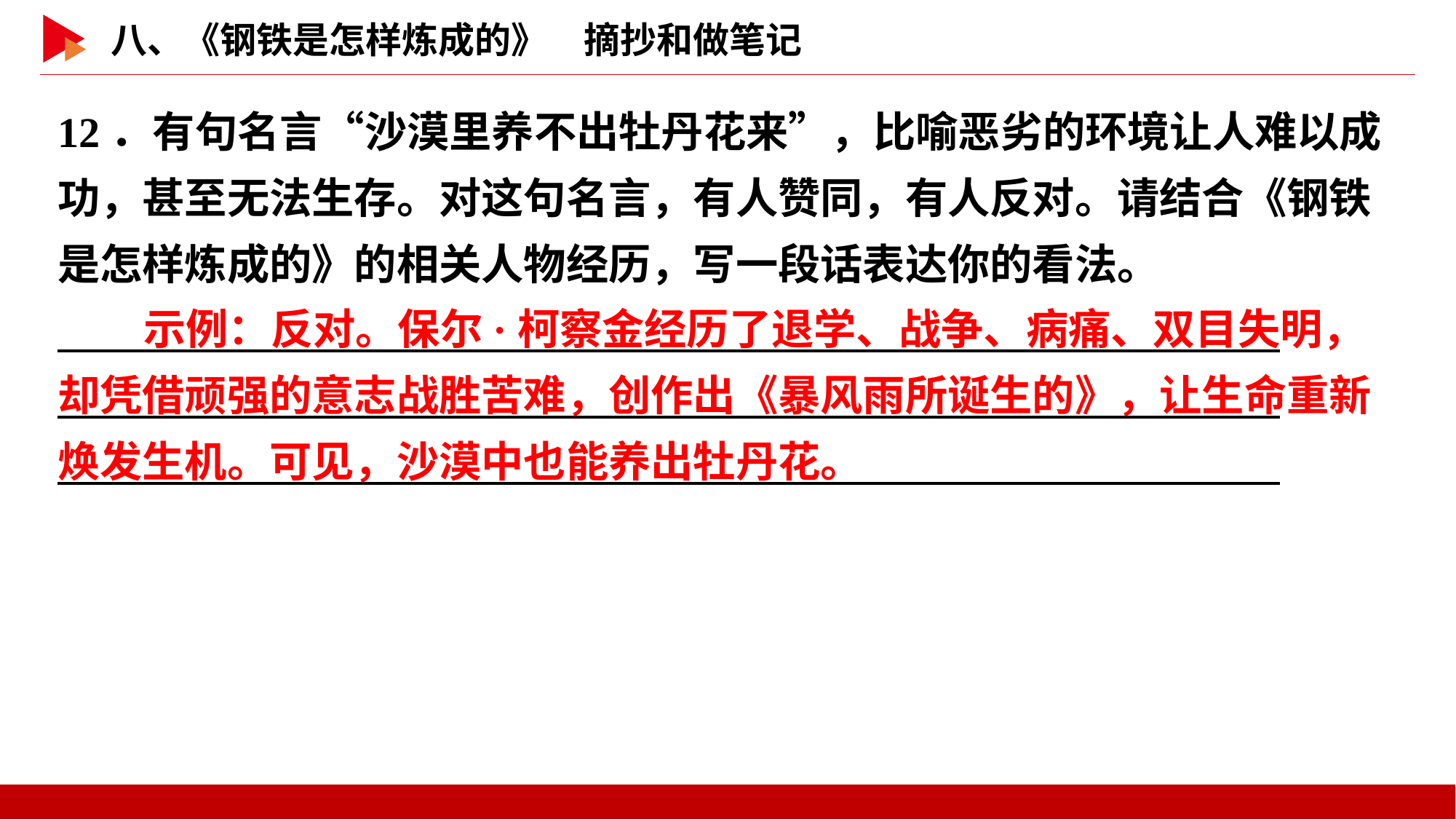

12．有句名言“沙漠里养不出牡丹花来”，比喻恶劣的环境让人难以成功，甚至无法生存。对这句名言，有人赞同，有人反对。请结合《钢铁是怎样炼成的》的相关人物经历，写一段话表达你的看法。

示例：反对。保尔·柯察金经历了退学、战争、病痛、双目失明，却凭借顽强的意志战胜苦难，创作出《暴风雨所诞生的》，让生命重新焕发生机。可见，沙漠中也能养出牡丹花。